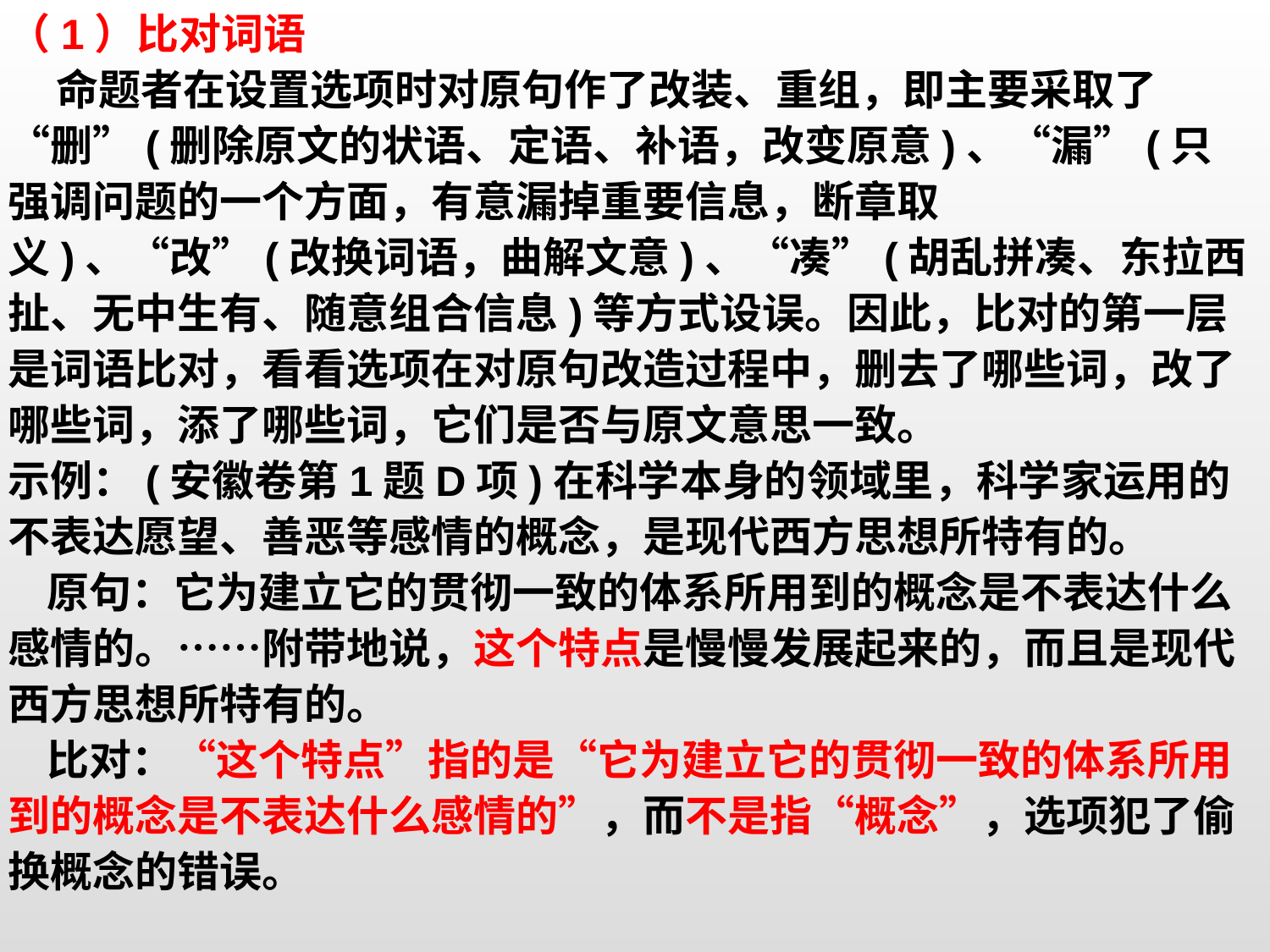

（1）比对词语
    命题者在设置选项时对原句作了改装、重组，即主要采取了“删”(删除原文的状语、定语、补语，改变原意)、“漏”(只强调问题的一个方面，有意漏掉重要信息，断章取义)、“改”(改换词语，曲解文意)、“凑”(胡乱拼凑、东拉西扯、无中生有、随意组合信息)等方式设误。因此，比对的第一层是词语比对，看看选项在对原句改造过程中，删去了哪些词，改了哪些词，添了哪些词，它们是否与原文意思一致。
示例：(安徽卷第1题D项)在科学本身的领域里，科学家运用的不表达愿望、善恶等感情的概念，是现代西方思想所特有的。
   原句：它为建立它的贯彻一致的体系所用到的概念是不表达什么感情的。……附带地说，这个特点是慢慢发展起来的，而且是现代西方思想所特有的。
   比对：“这个特点”指的是“它为建立它的贯彻一致的体系所用到的概念是不表达什么感情的”，而不是指“概念”，选项犯了偷换概念的错误。